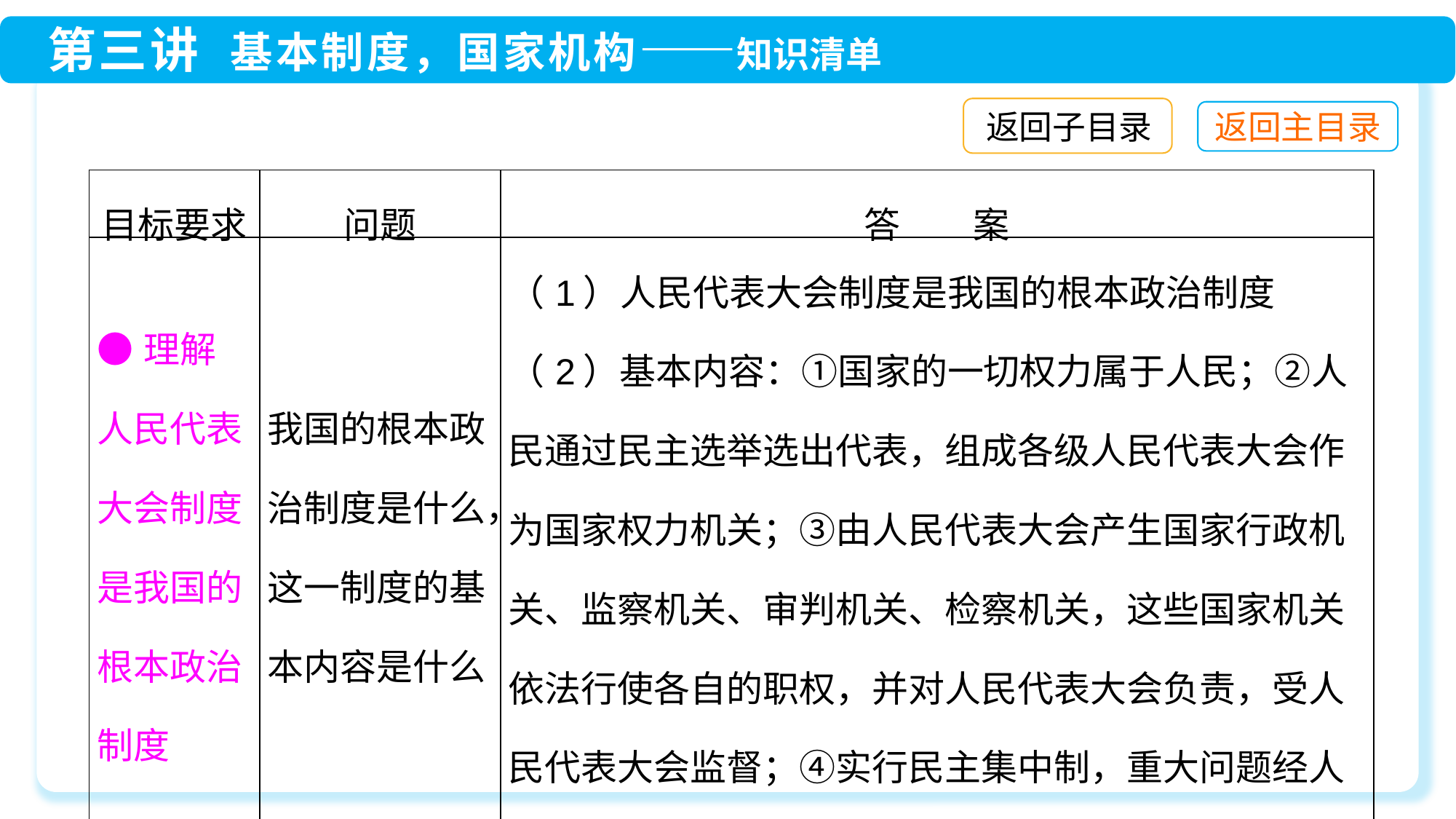

返回子目录
| 目标要求 | 问题 | 答　　案 |
| --- | --- | --- |
| ●理解人民代表大会制度是我国的根本政治制度 | 我国的根本政治制度是什么，这一制度的基本内容是什么 | （1）人民代表大会制度是我国的根本政治制度 （2）基本内容：①国家的一切权力属于人民；②人民通过民主选举选出代表，组成各级人民代表大会作为国家权力机关；③由人民代表大会产生国家行政机关、监察机关、审判机关、检察机关，这些国家机关依法行使各自的职权，并对人民代表大会负责，受人民代表大会监督；④实行民主集中制，重大问题经人民代表大会充分讨论，遵循少数服从多数原则，民主决定 |